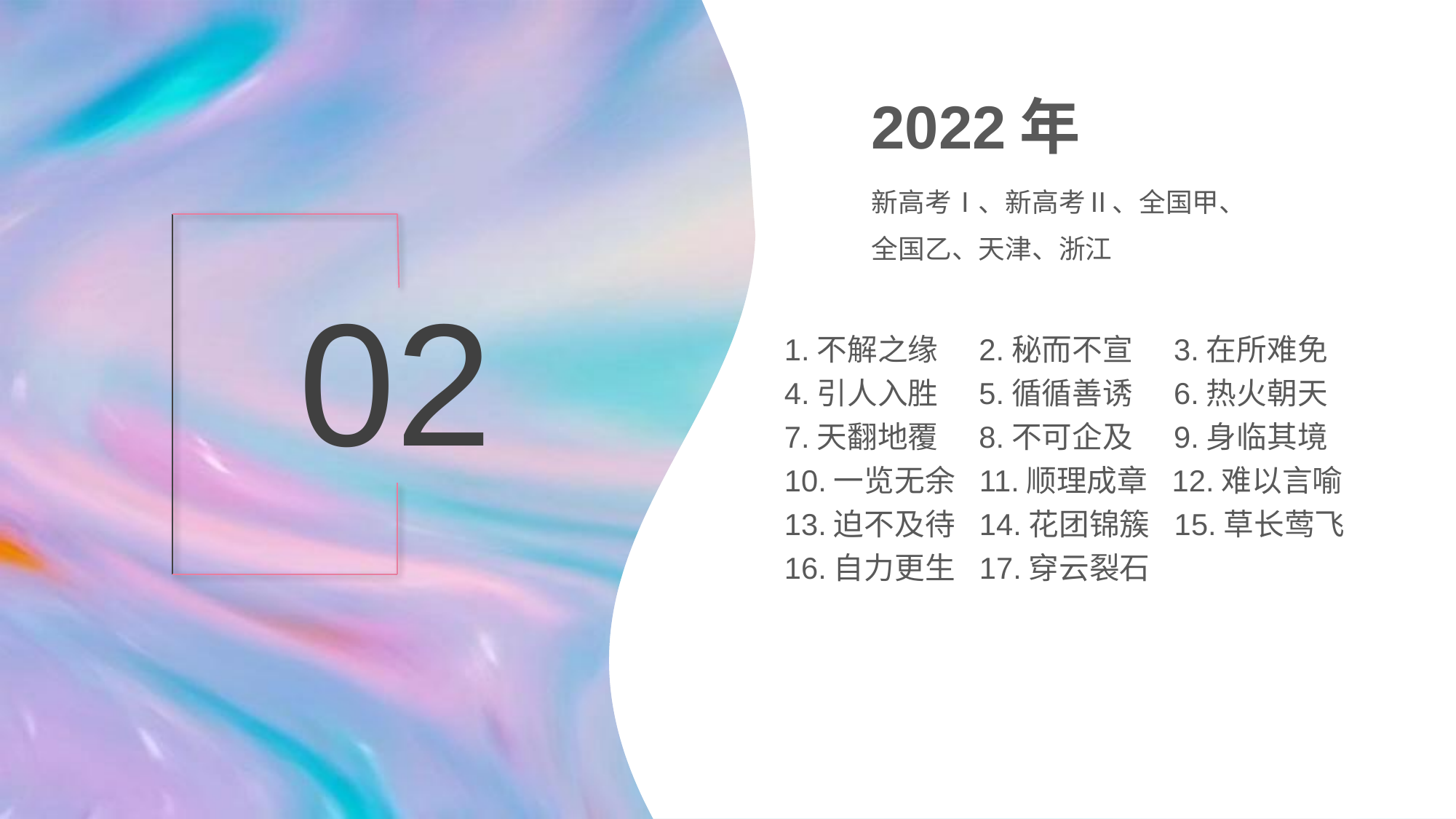

2022年
新高考Ⅰ、新高考Ⅱ、全国甲、全国乙、天津、浙江
02
1.不解之缘    2.秘而不宣    3.在所难免
4.引人入胜    5.循循善诱    6.热火朝天
7.天翻地覆    8.不可企及    9.身临其境
10.一览无余  11.顺理成章  12.难以言喻
13.迫不及待  14.花团锦簇  15.草长莺飞
16.自力更生  17.穿云裂石